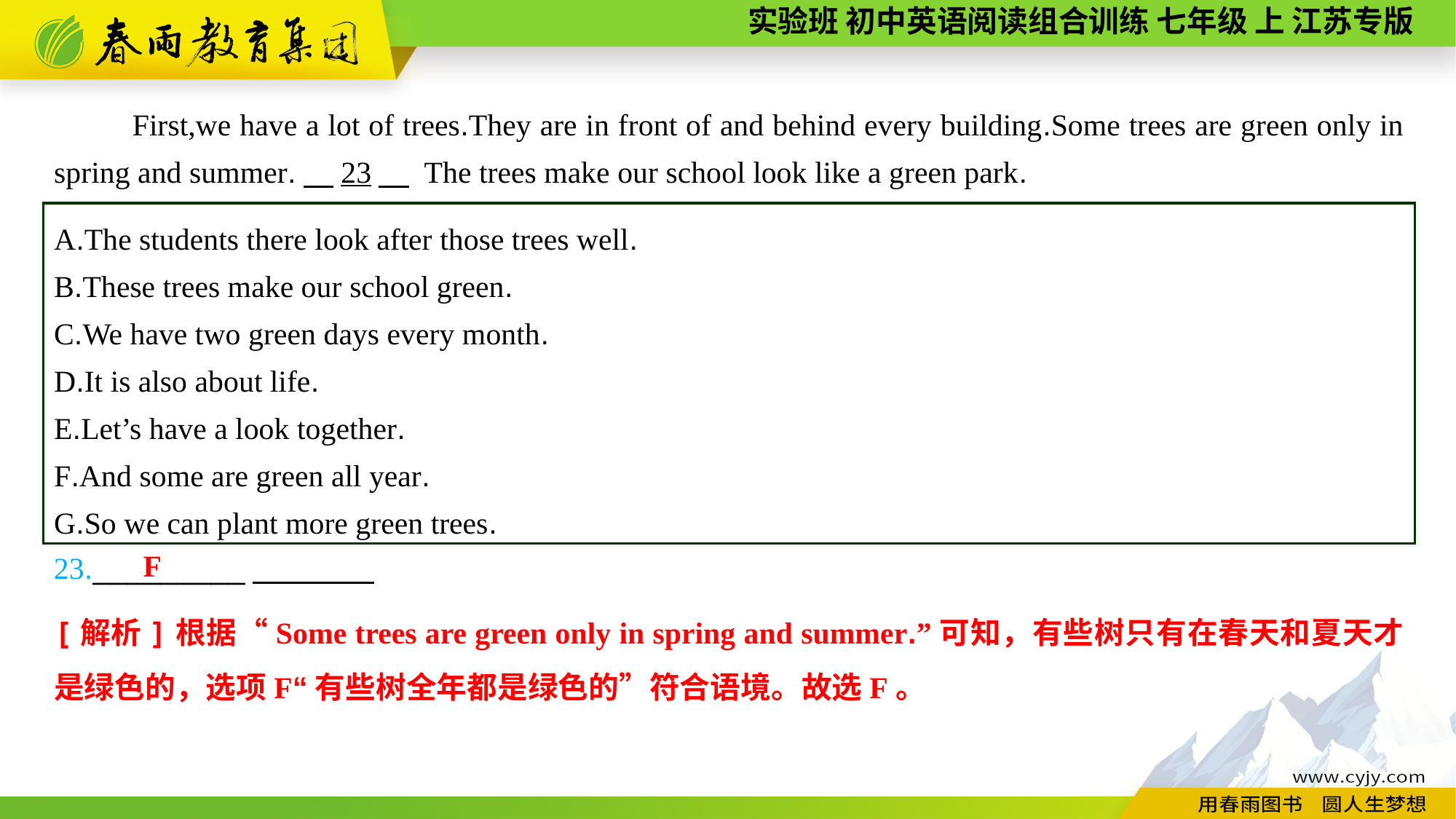

First,we have a lot of trees.They are in front of and behind every building.Some trees are green only in spring and summer.　23　 The trees make our school look like a green park.
A.The students there look after those trees well.
B.These trees make our school green.
C.We have two green days every month.
D.It is also about life.
E.Let’s have a look together.
F.And some are green all year.
G.So we can plant more green trees.

F
23._________
[解析]根据“Some trees are green only in spring and summer.”可知，有些树只有在春天和夏天才是绿色的，选项F“有些树全年都是绿色的”符合语境。故选F。